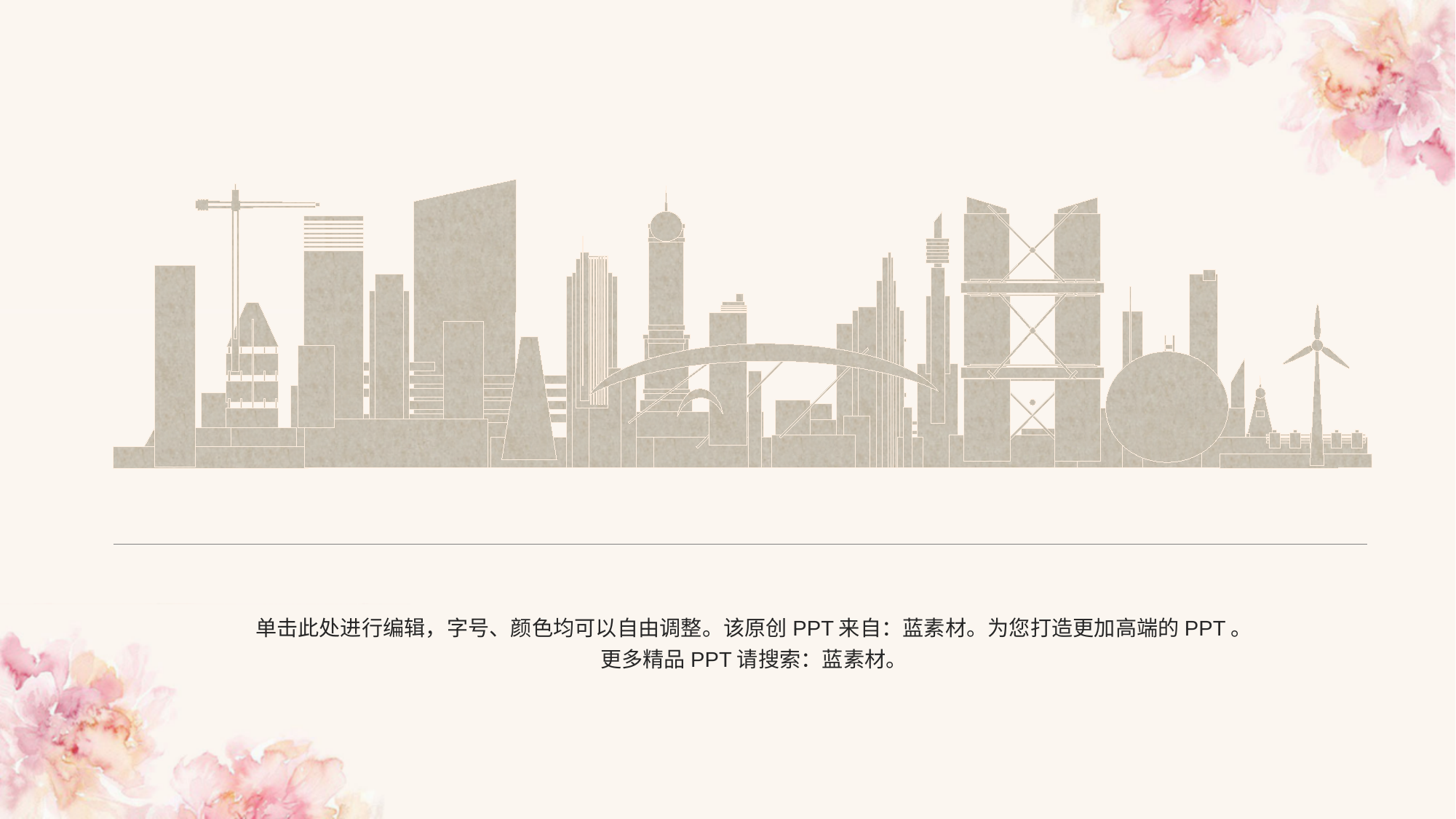

单击此处进行编辑，字号、颜色均可以自由调整。该原创PPT来自：蓝素材。为您打造更加高端的PPT。
更多精品PPT请搜索：蓝素材。